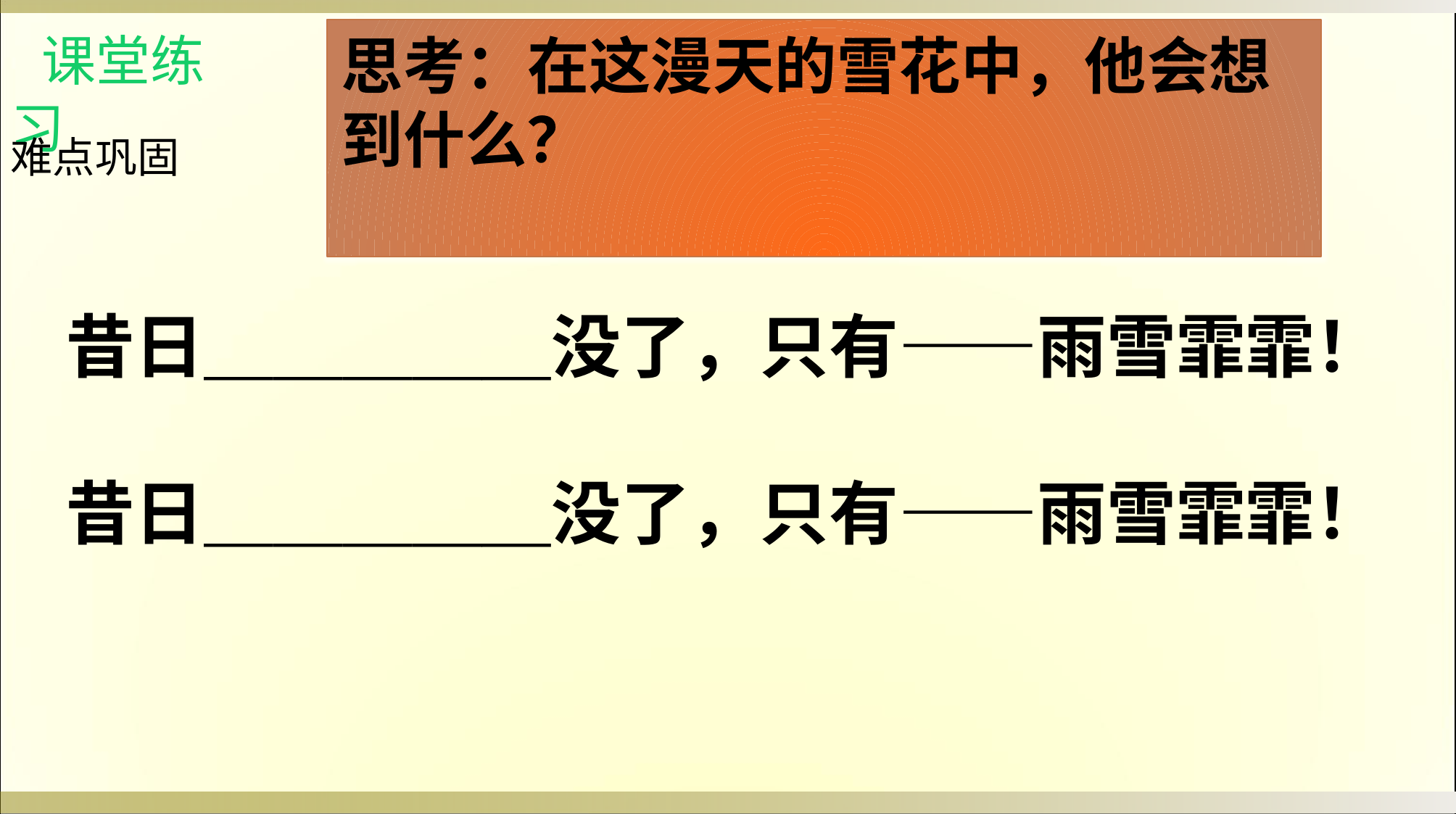

课堂练习
思考：在这漫天的雪花中，他会想到什么？

难点巩固
昔日＿＿＿＿＿没了，只有——雨雪霏霏！

昔日＿＿＿＿＿没了，只有——雨雪霏霏！